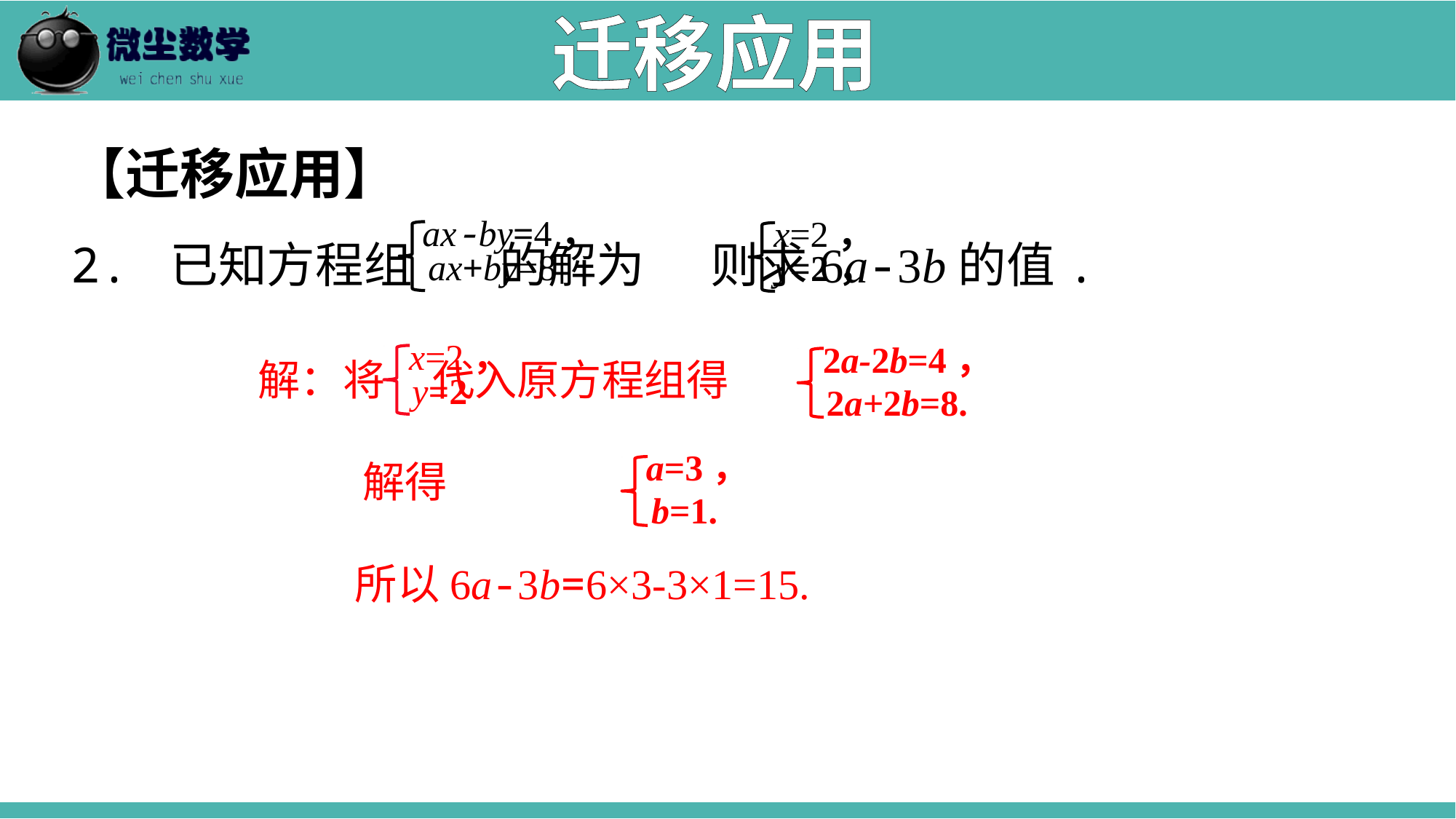

迁移应用
【迁移应用】
2. 已知方程组        的解为      则求6a-3b的值.
ax-by=4，

ax+by=8
x=2，

y=2，
x=2，

y=2
2a-2b=4，

2a+2b=8.
解：将     代入原方程组得

          解得

         所以6a-3b=6×3-3×1=15.
a=3，

b=1.